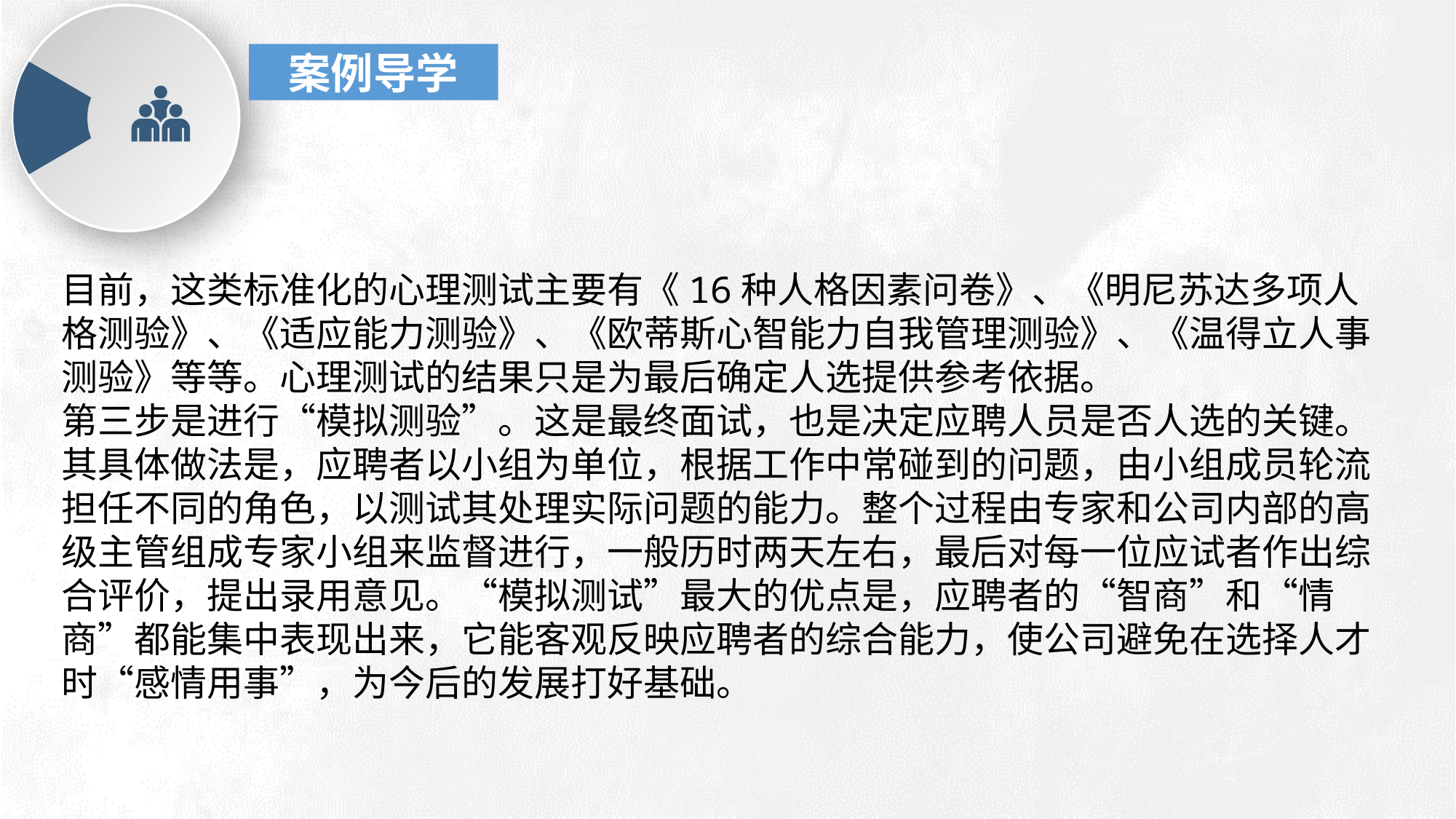

案例导学
目前，这类标准化的心理测试主要有《16种人格因素问卷》、《明尼苏达多项人格测验》、《适应能力测验》、《欧蒂斯心智能力自我管理测验》、《温得立人事测验》等等。心理测试的结果只是为最后确定人选提供参考依据。
第三步是进行“模拟测验”。这是最终面试，也是决定应聘人员是否人选的关键。其具体做法是，应聘者以小组为单位，根据工作中常碰到的问题，由小组成员轮流担任不同的角色，以测试其处理实际问题的能力。整个过程由专家和公司内部的高级主管组成专家小组来监督进行，一般历时两天左右，最后对每一位应试者作出综合评价，提出录用意见。“模拟测试”最大的优点是，应聘者的“智商”和“情商”都能集中表现出来，它能客观反映应聘者的综合能力，使公司避免在选择人才时“感情用事”，为今后的发展打好基础。